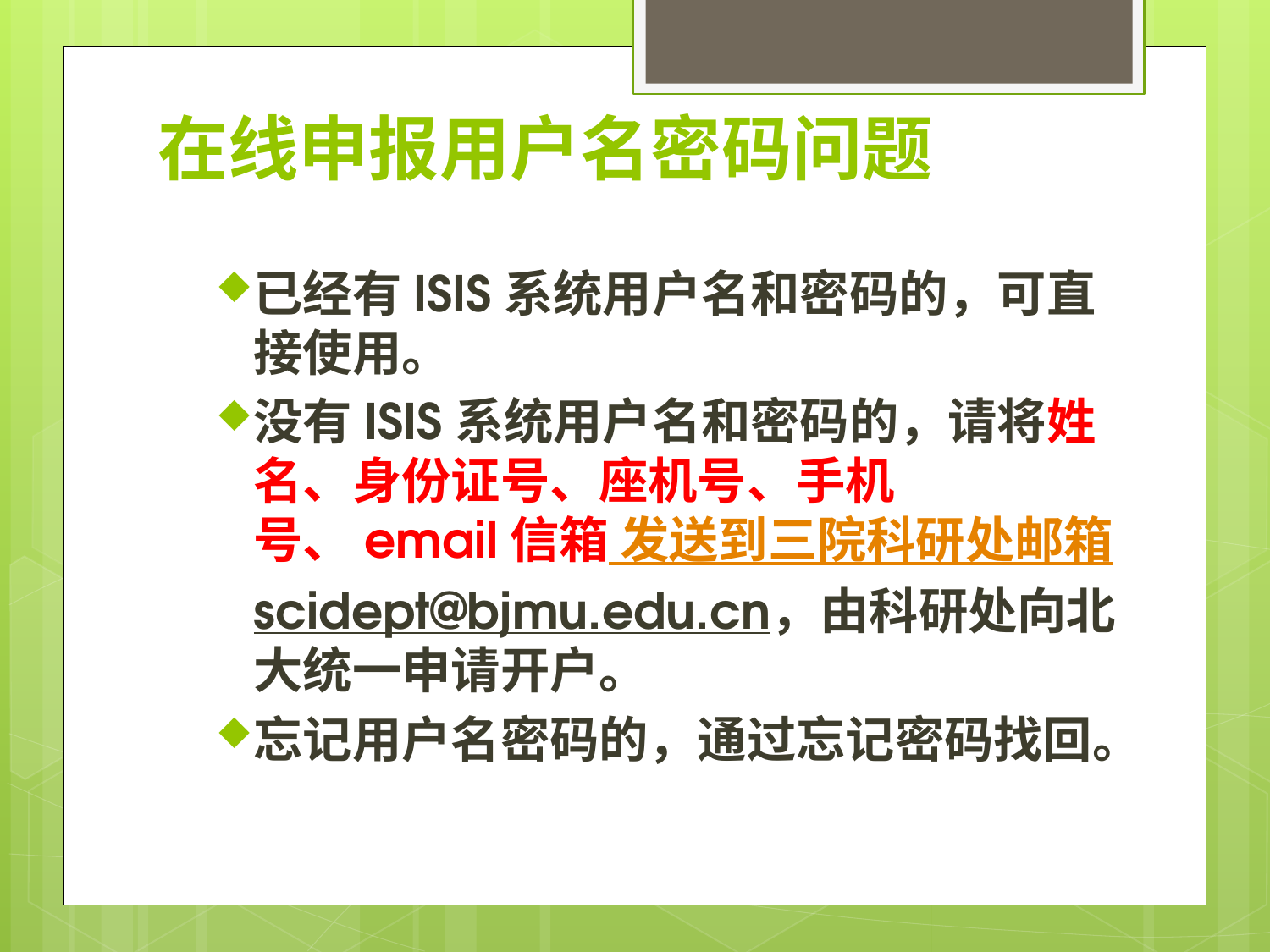

在线申报用户名密码问题

已经有ISIS系统用户名和密码的，可直接使用。
没有ISIS系统用户名和密码的，请将姓名、身份证号、座机号、手机号、email信箱 发送到三院科研处邮箱scidept@bjmu.edu.cn，由科研处向北大统一申请开户。
忘记用户名密码的，通过忘记密码找回。